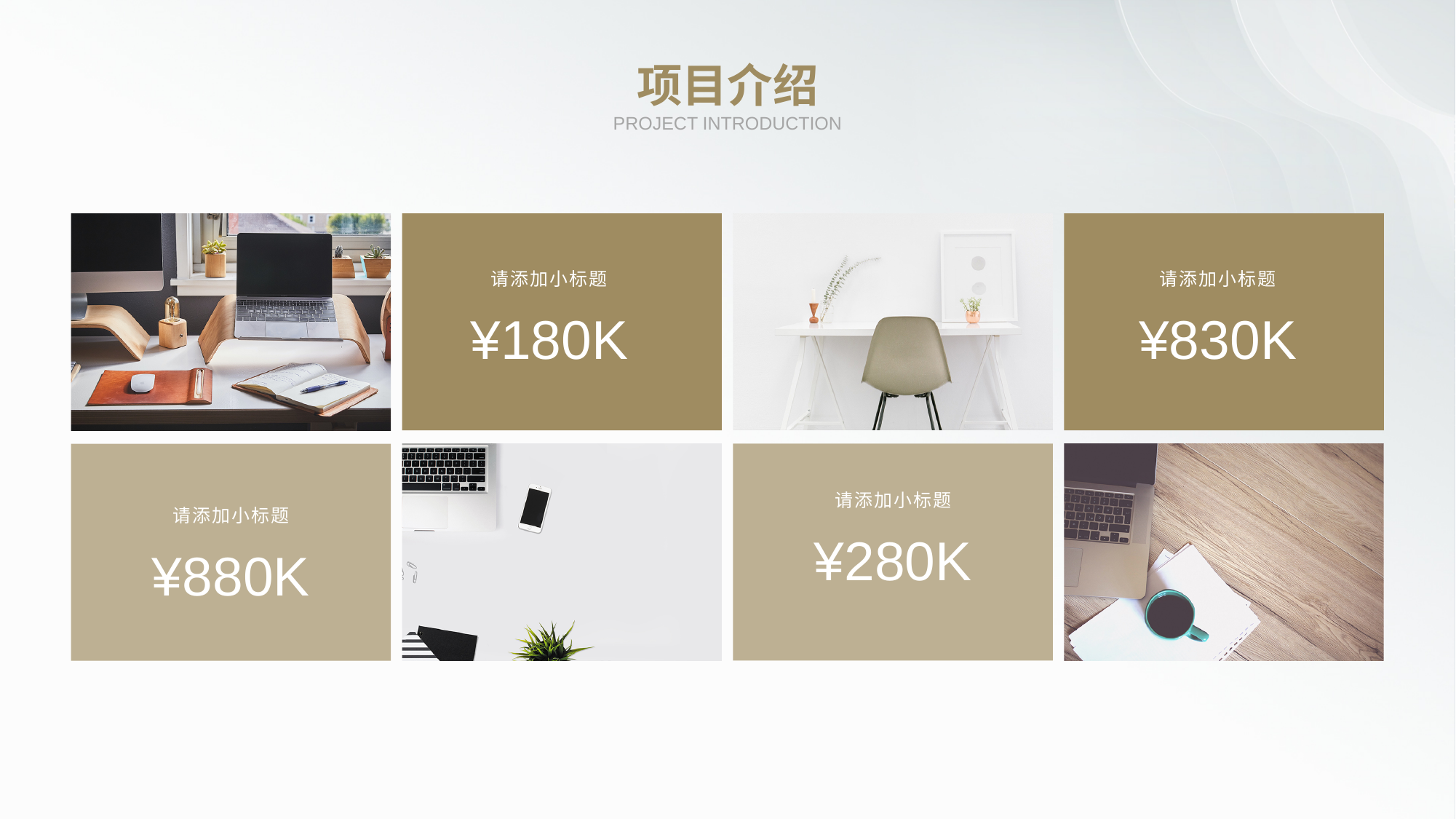

项目介绍
PROJECT INTRODUCTION

请添加小标题
请添加小标题
¥180K
¥830K

请添加小标题
请添加小标题
¥280K
¥880K